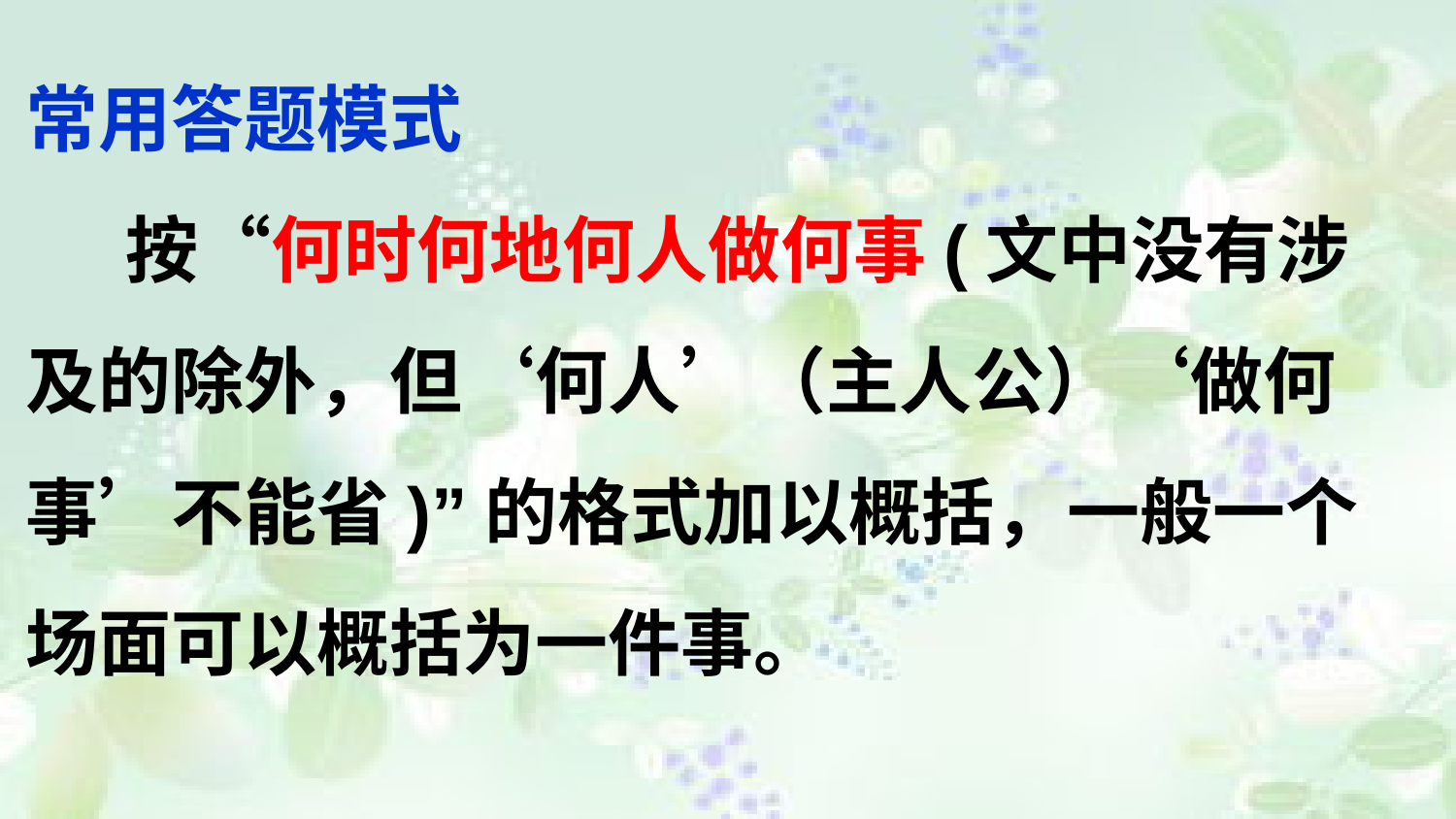

常用答题模式
     按“何时何地何人做何事(文中没有涉及的除外，但‘何人’（主人公）‘做何事’不能省)”的格式加以概括，一般一个场面可以概括为一件事。